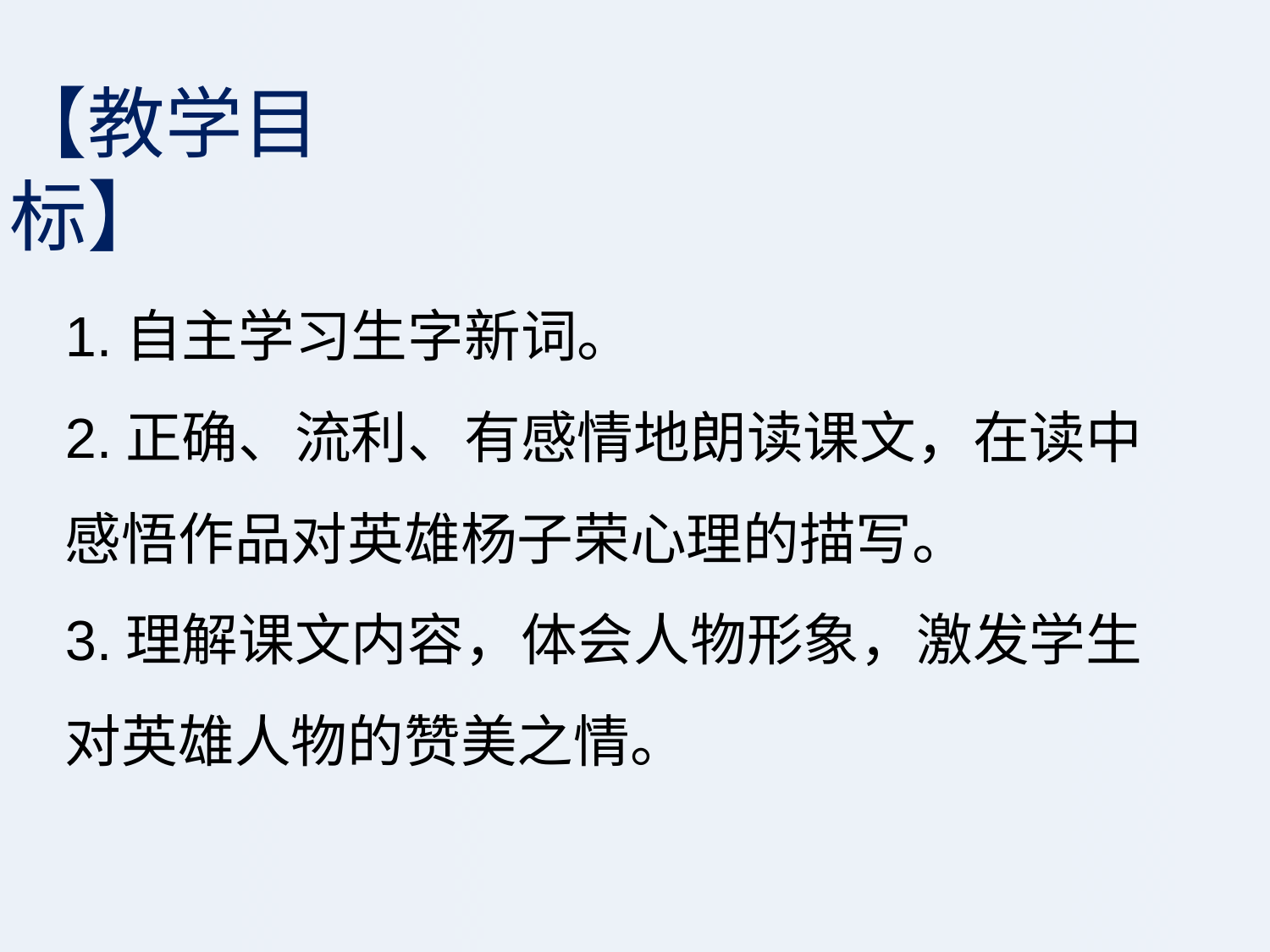

【教学目标】
1.自主学习生字新词。
2.正确、流利、有感情地朗读课文，在读中感悟作品对英雄杨子荣心理的描写。
3.理解课文内容，体会人物形象，激发学生对英雄人物的赞美之情。